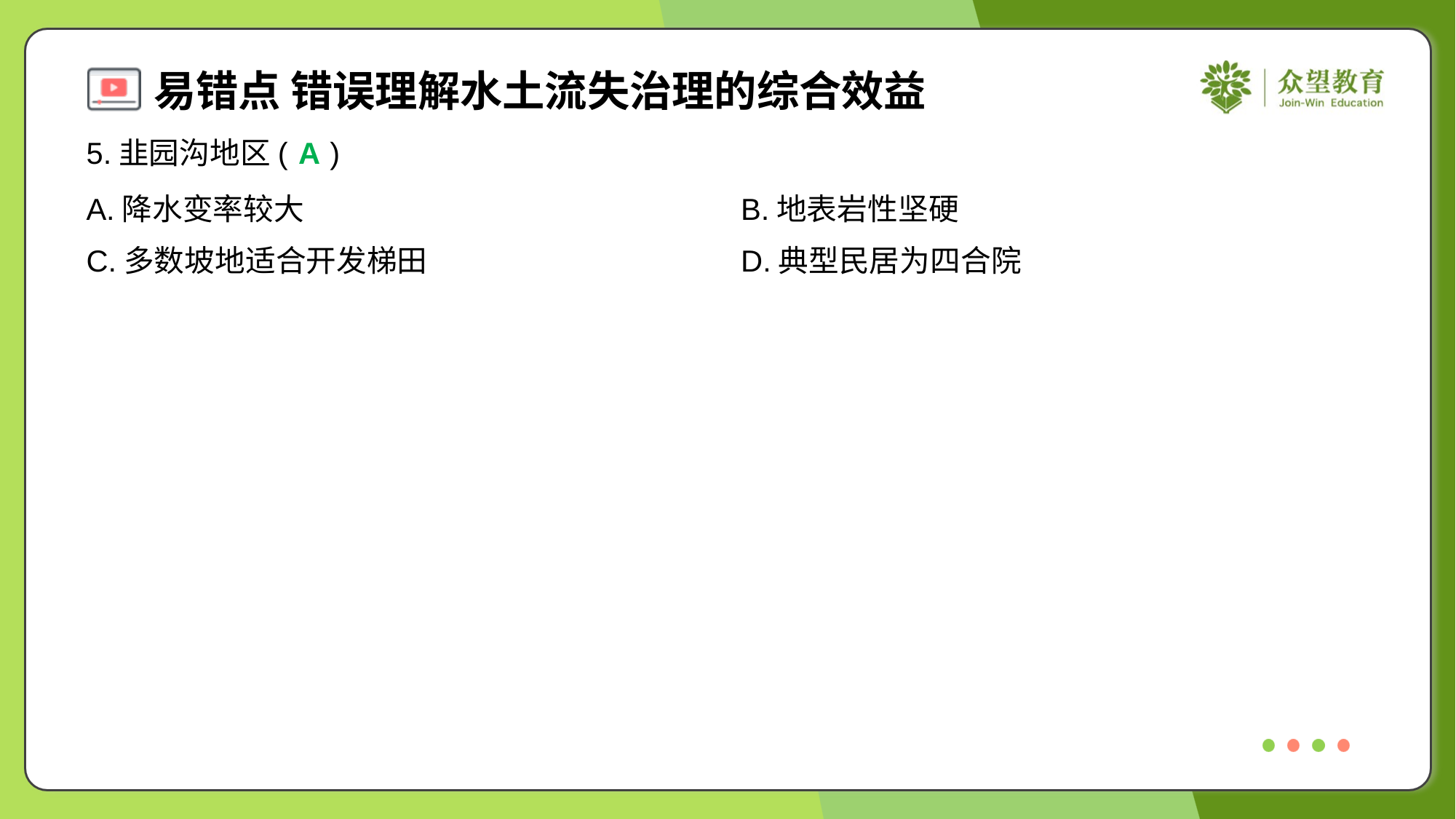

5.韭园沟地区(     )
A
A.降水变率较大	B.地表岩性坚硬
C.多数坡地适合开发梯田	D.典型民居为四合院